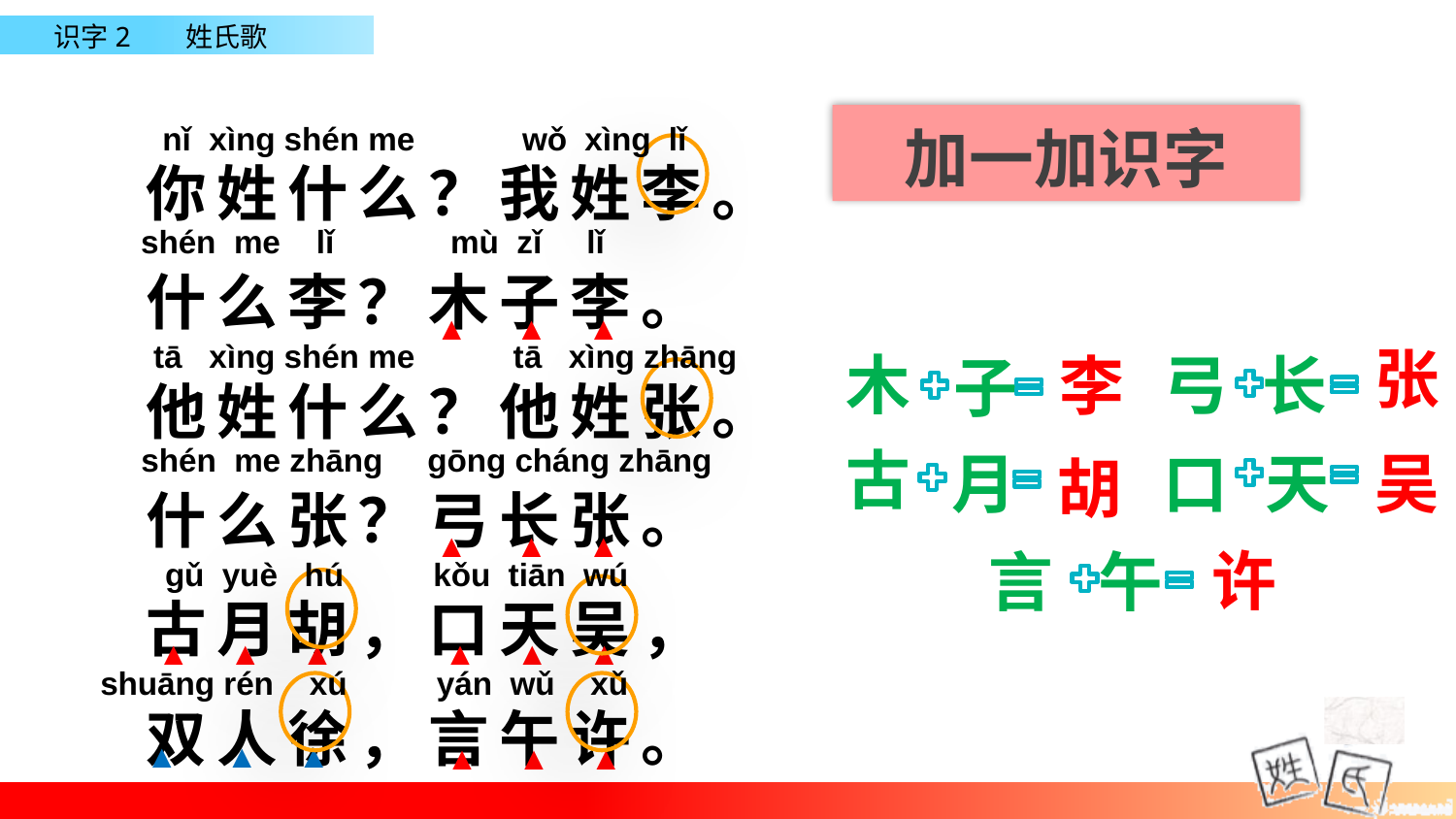

加一加识字
 nǐ  xìnɡ shén me            wǒ  xìnɡ  lǐ
你姓什么？我姓李。
什么李？木子李。
他姓什么？他姓张。
什么张？弓长张。
古月胡，口天吴，
双人徐，言午许。

shén  me    lǐ             mù  zǐ     lǐ
▲      ▲     ▲

tā   xìnɡ shén me           tā   xìnɡ zhānɡ
张
弓
木
李
长
子

shén  me zhānɡ     ɡōnɡ chánɡ zhānɡ
古
月
口
天
吴
胡

▲      ▲     ▲

许
言
午
ɡǔ  yuè   hú          kǒu  tiān  wú

▲     ▲     ▲

▲     ▲     ▲

shuānɡ rén    xú          yán  wǔ    xǔ

▲      ▲     ▲

▲     ▲     ▲